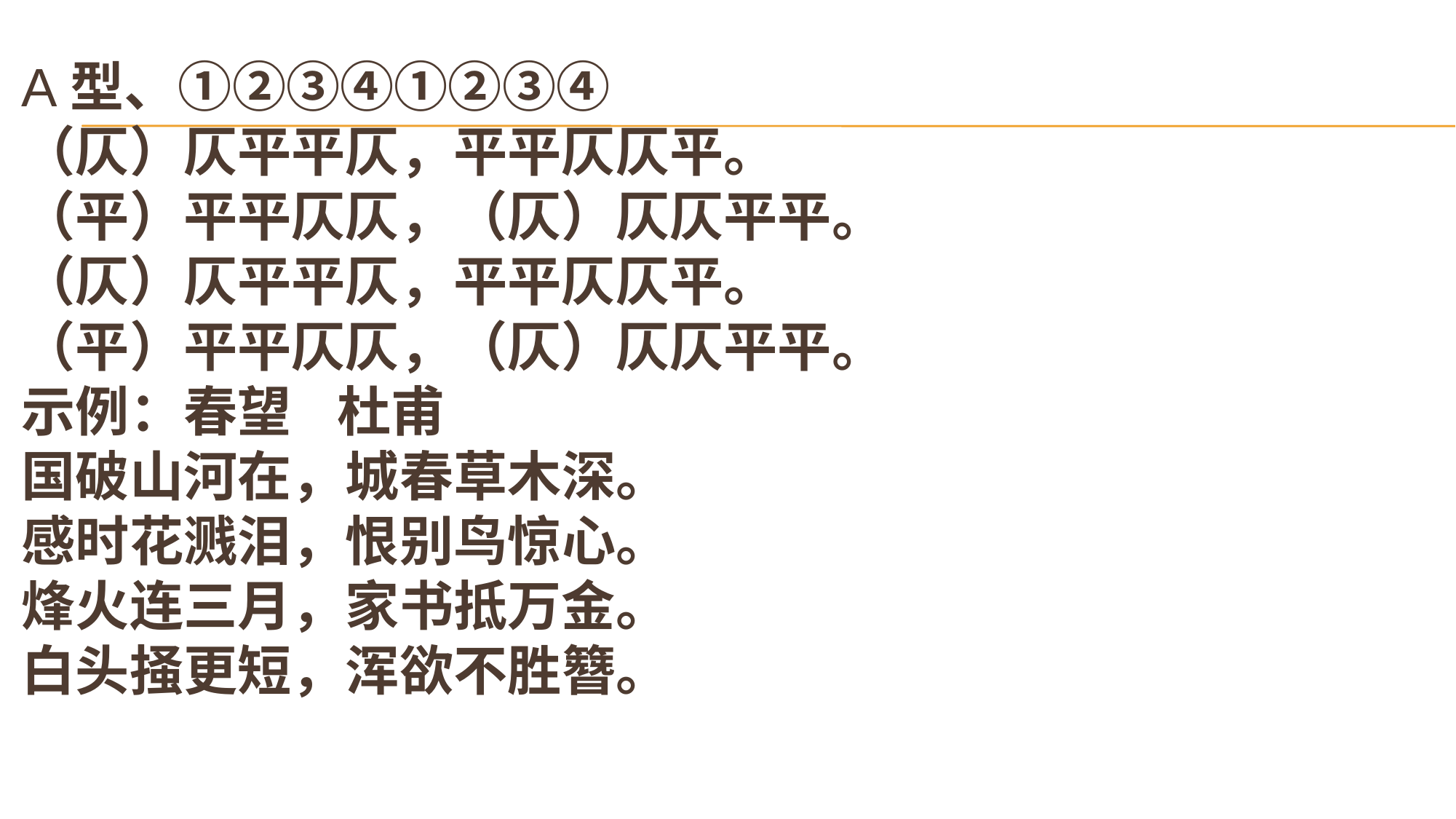

# A型、①②③④①②③④ （仄）仄平平仄，平平仄仄平。 （平）平平仄仄，（仄）仄仄平平。 （仄）仄平平仄，平平仄仄平。 （平）平平仄仄，（仄）仄仄平平。 示例：春望   杜甫 国破山河在，城春草木深。 感时花溅泪，恨别鸟惊心。 烽火连三月，家书抵万金。 白头掻更短，浑欲不胜簪。